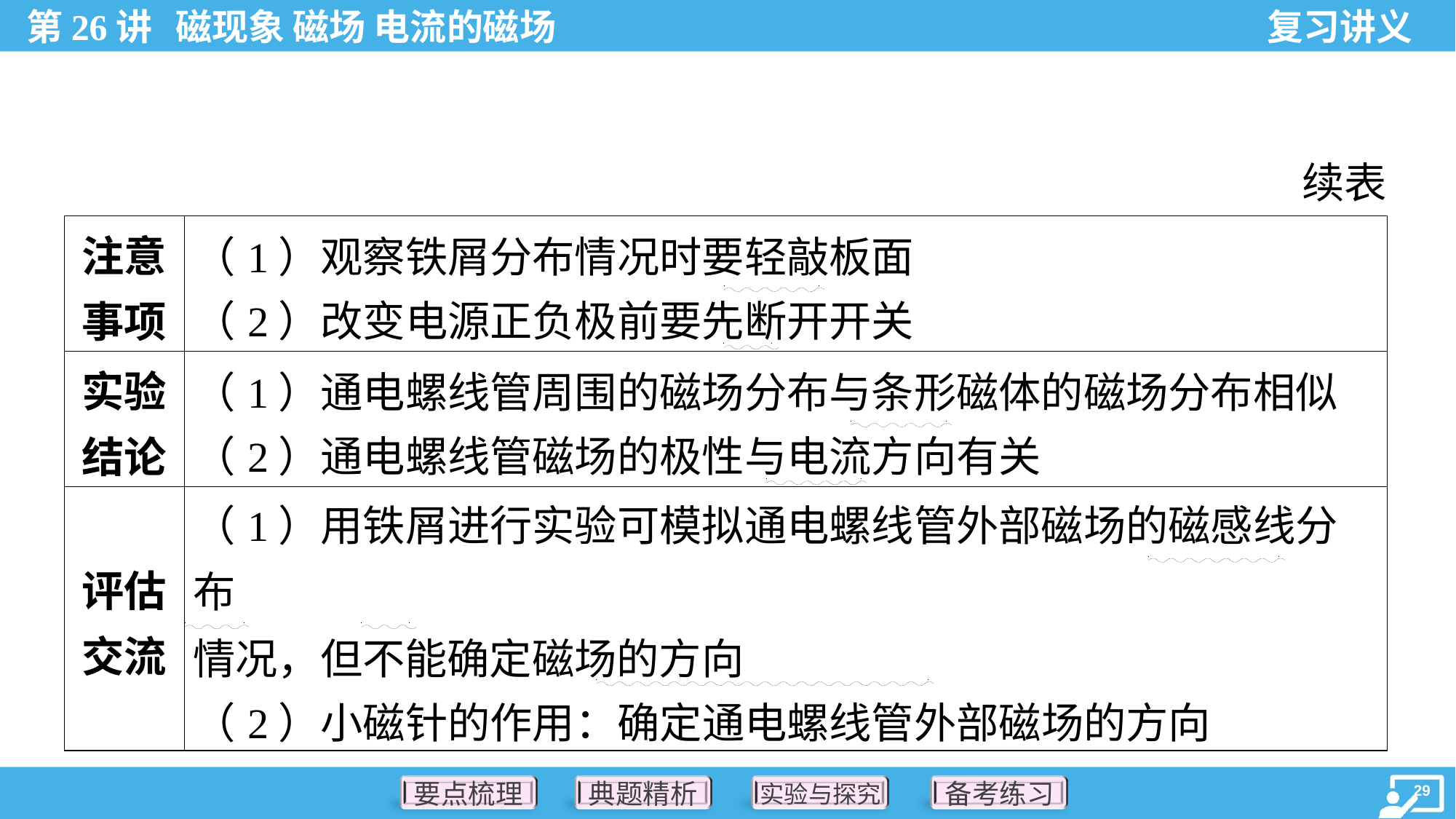

续表
| 注意 事项 | （1）观察铁屑分布情况时要轻敲板面 （2）改变电源正负极前要先断开开关 |
| --- | --- |
| 实验 结论 | （1）通电螺线管周围的磁场分布与条形磁体的磁场分布相似 （2）通电螺线管磁场的极性与电流方向有关 |
| 评估 交流 | （1）用铁屑进行实验可模拟通电螺线管外部磁场的磁感线分布 情况，但不能确定磁场的方向 （2）小磁针的作用：确定通电螺线管外部磁场的方向 |
.        .
.    .
.        .
.        .
.           .
.     .
.    .
.                            .